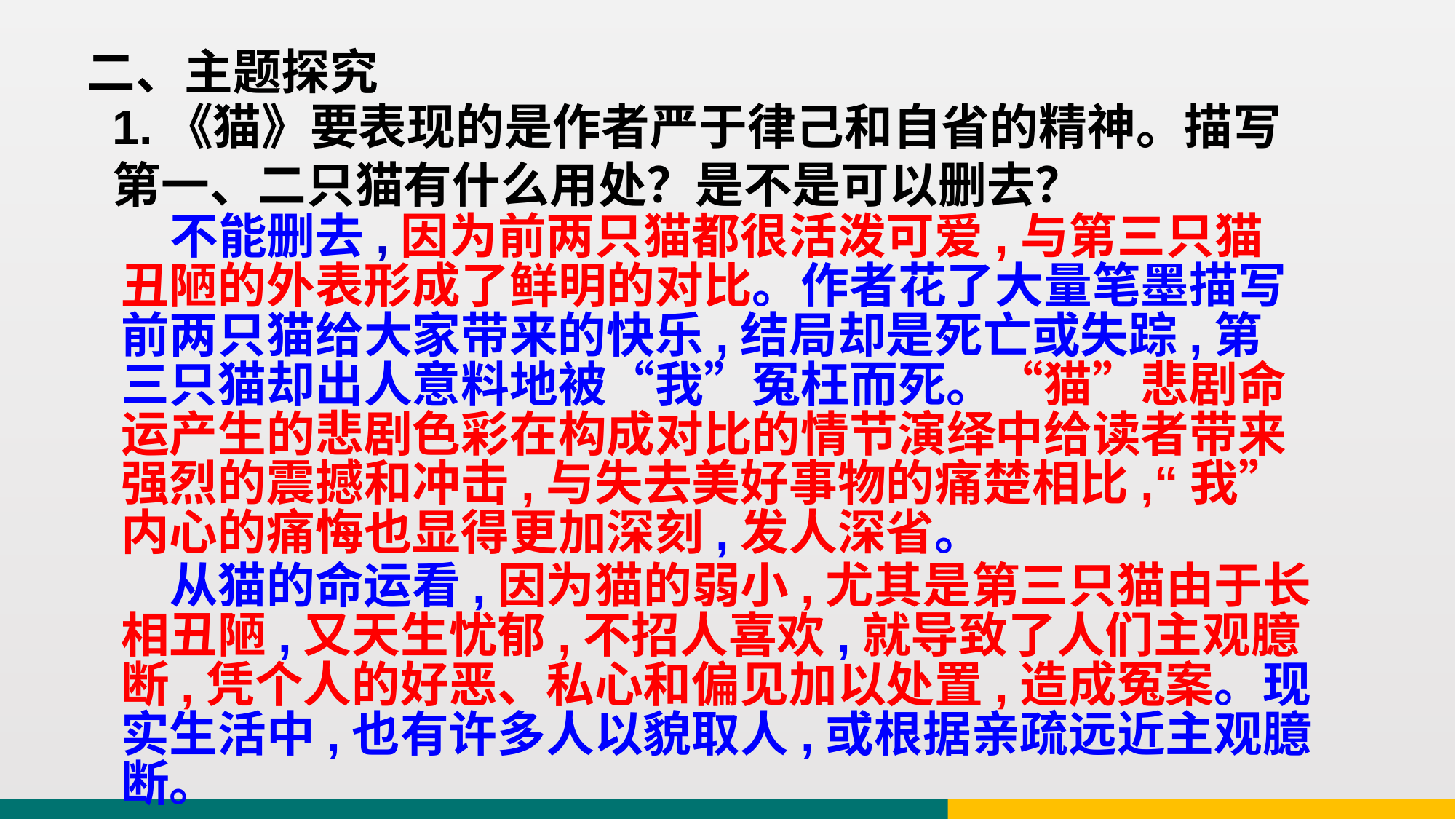

二、主题探究
1.《猫》要表现的是作者严于律己和自省的精神。描写第一、二只猫有什么用处？是不是可以删去？
    不能删去,因为前两只猫都很活泼可爱,与第三只猫丑陋的外表形成了鲜明的对比。作者花了大量笔墨描写前两只猫给大家带来的快乐,结局却是死亡或失踪,第三只猫却出人意料地被“我”冤枉而死。“猫”悲剧命运产生的悲剧色彩在构成对比的情节演绎中给读者带来强烈的震撼和冲击,与失去美好事物的痛楚相比,“我”内心的痛悔也显得更加深刻,发人深省。
    从猫的命运看,因为猫的弱小,尤其是第三只猫由于长相丑陋,又天生忧郁,不招人喜欢,就导致了人们主观臆断,凭个人的好恶、私心和偏见加以处置,造成冤案。现实生活中,也有许多人以貌取人,或根据亲疏远近主观臆断。